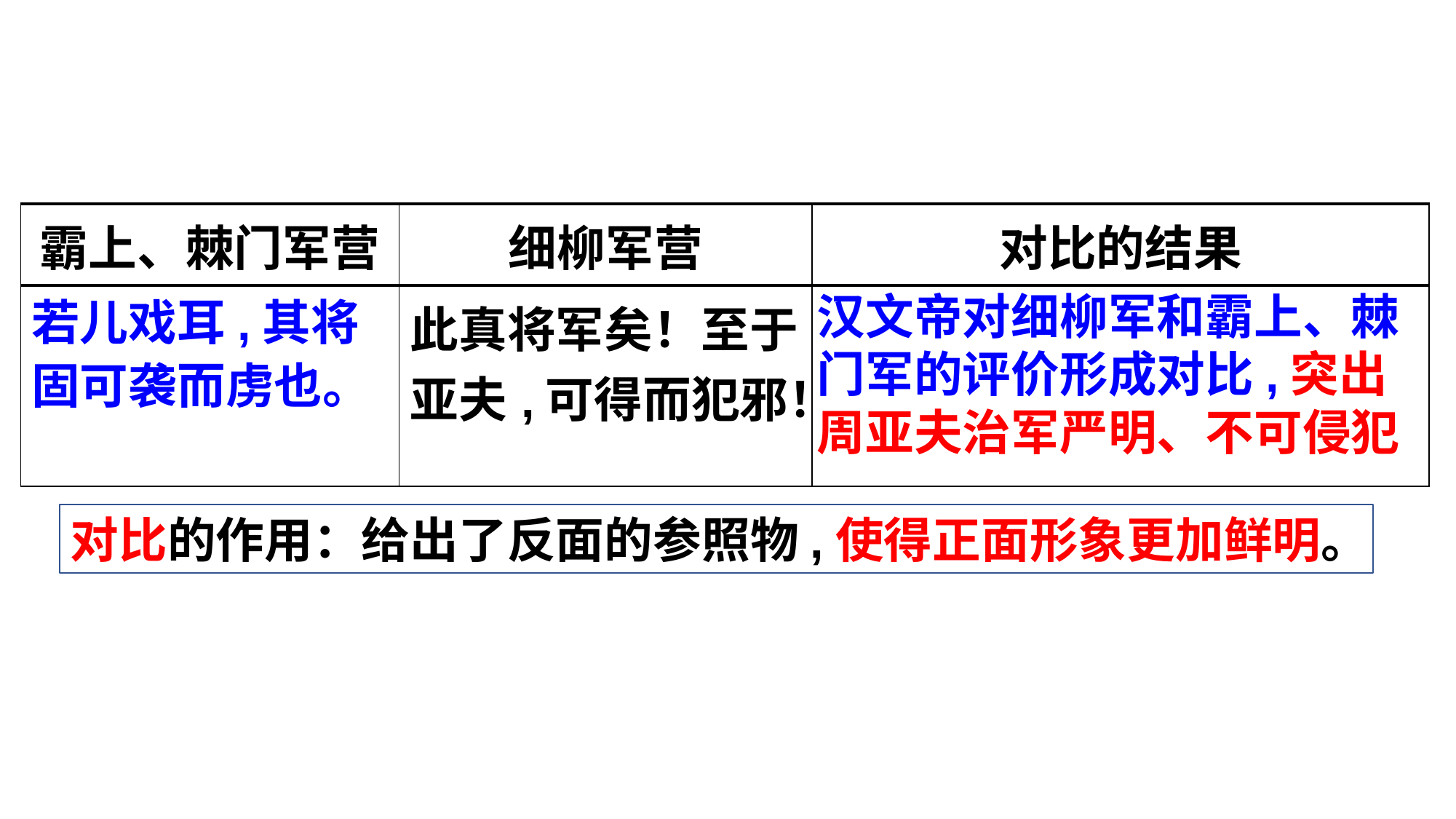

| 霸上、棘门军营 | 细柳军营 | 对比的结果 |
| --- | --- | --- |
|  | 此真将军矣！至于亚夫,可得而犯邪！ |  |
若儿戏耳,其将固可袭而虏也。
汉文帝对细柳军和霸上、棘门军的评价形成对比,突出周亚夫治军严明、不可侵犯
对比的作用：给出了反面的参照物,使得正面形象更加鲜明。